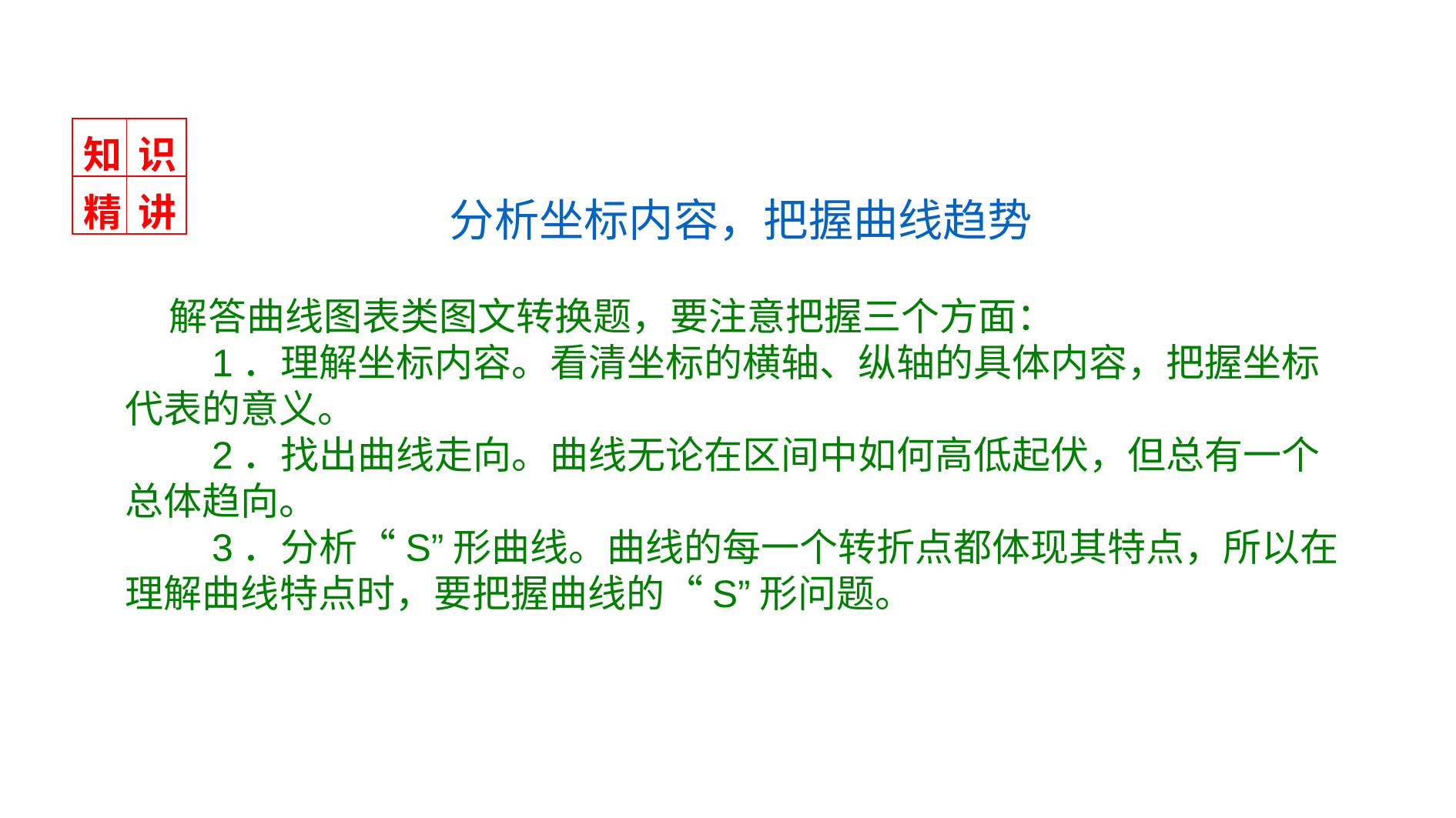

| 知 | 识 |
| --- | --- |
| 精 | 讲 |

分析坐标内容，把握曲线趋势

    解答曲线图表类图文转换题，要注意把握三个方面：
        1．理解坐标内容。看清坐标的横轴、纵轴的具体内容，把握坐标代表的意义。
        2．找出曲线走向。曲线无论在区间中如何高低起伏，但总有一个总体趋向。
        3．分析“S”形曲线。曲线的每一个转折点都体现其特点，所以在理解曲线特点时，要把握曲线的“S”形问题。